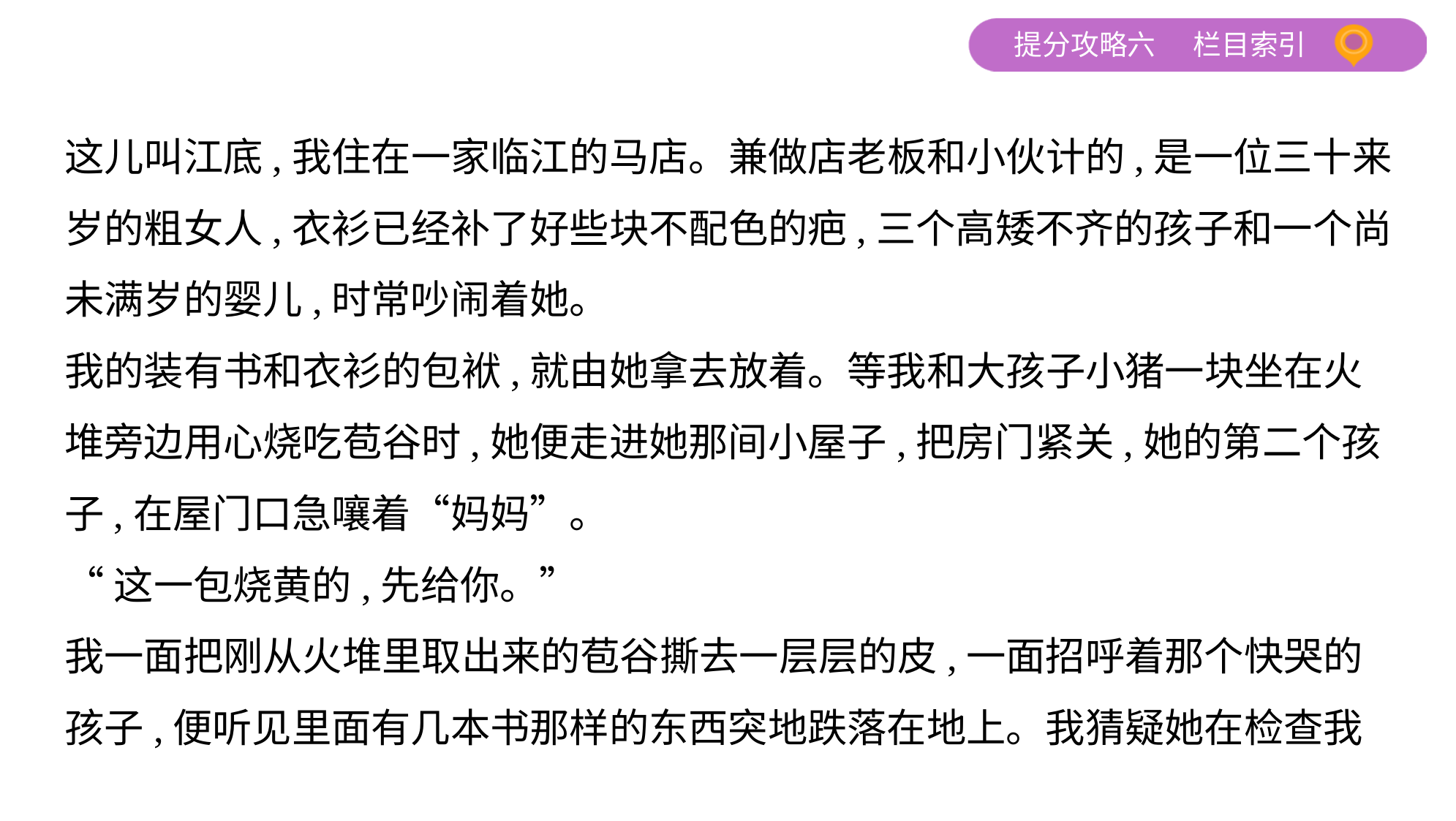

这儿叫江底,我住在一家临江的马店。兼做店老板和小伙计的,是一位三十来
岁的粗女人,衣衫已经补了好些块不配色的疤,三个高矮不齐的孩子和一个尚
未满岁的婴儿,时常吵闹着她。
我的装有书和衣衫的包袱,就由她拿去放着。等我和大孩子小猪一块坐在火
堆旁边用心烧吃苞谷时,她便走进她那间小屋子,把房门紧关,她的第二个孩
子,在屋门口急嚷着“妈妈”。
“这一包烧黄的,先给你。”
我一面把刚从火堆里取出来的苞谷撕去一层层的皮,一面招呼着那个快哭的
孩子,便听见里面有几本书那样的东西突地跌落在地上。我猜疑她在检查我